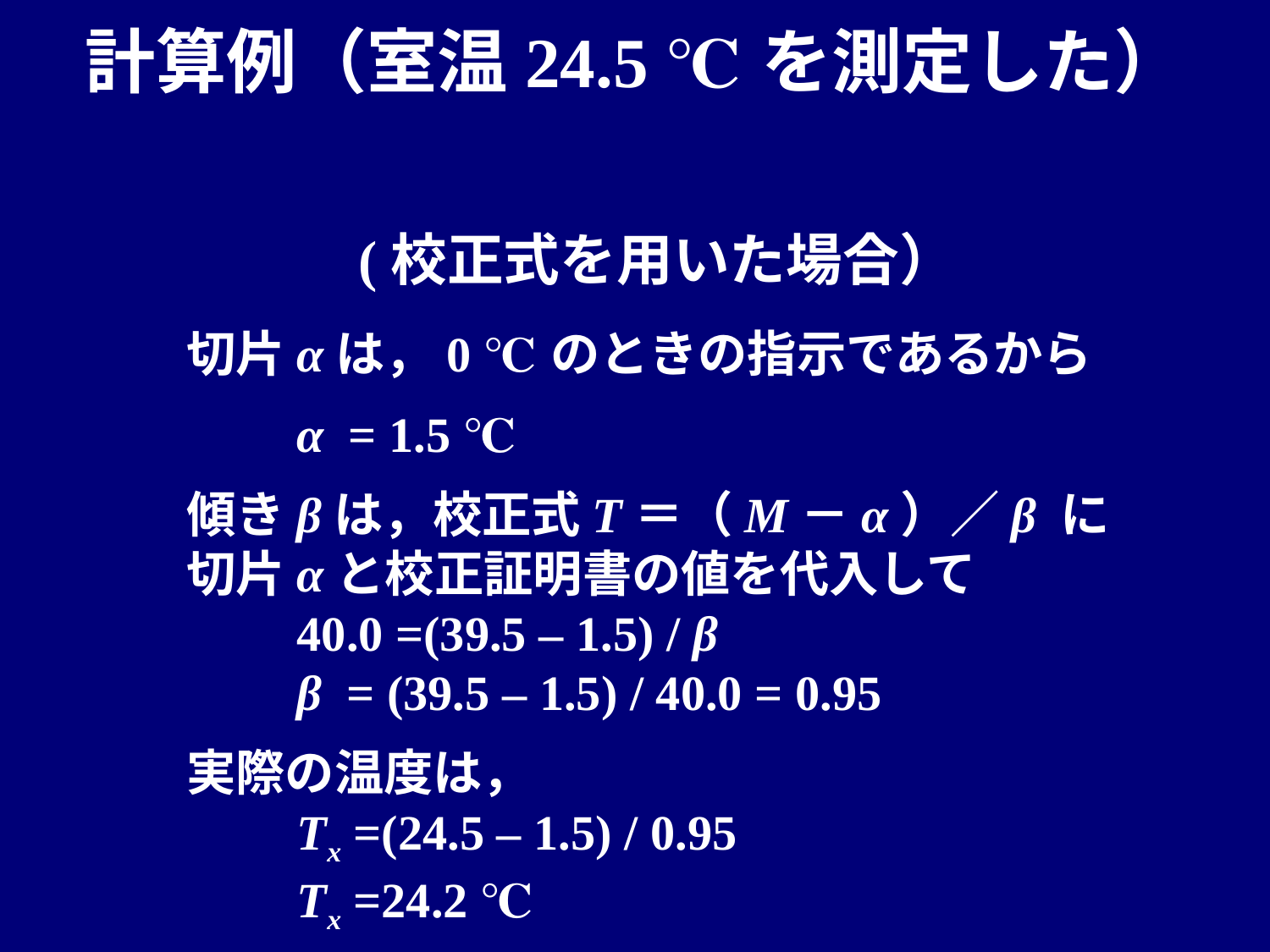

計算例（室温24.5 ℃を測定した）
# (校正式を用いた場合）

切片αは，0 ℃のときの指示であるから

　　α  = 1.5 ℃

傾きβは，校正式T＝（M－α）／β に
切片αと校正証明書の値を代入して
　　40.0 =(39.5 – 1.5) / β
　　β  = (39.5 – 1.5) / 40.0 = 0.95

実際の温度は，
　　Tx =(24.5 – 1.5) / 0.95
　　Tx =24.2 ℃